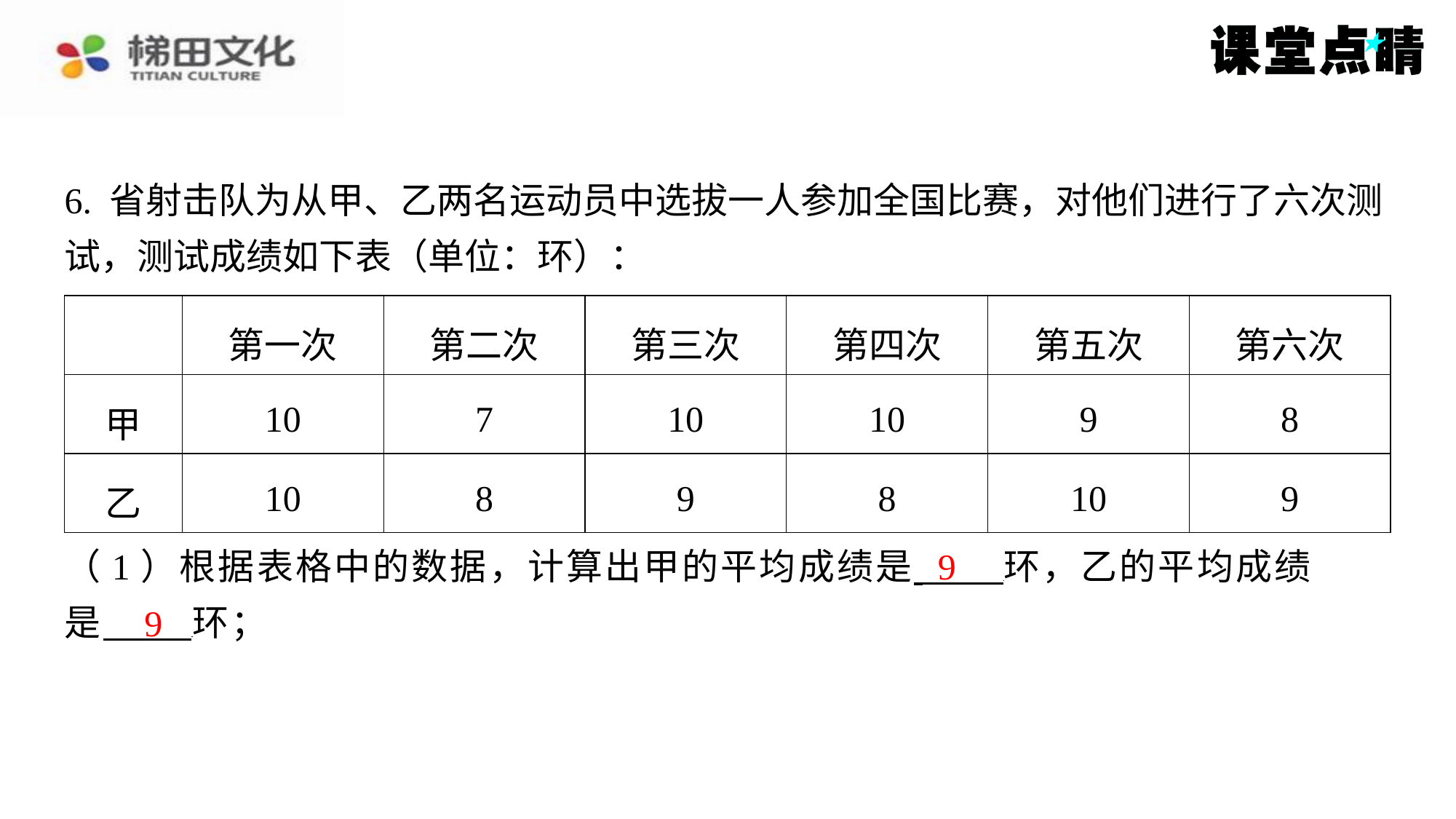

6. 省射击队为从甲、乙两名运动员中选拔一人参加全国比赛，对他们进行了六次测
试，测试成绩如下表（单位：环）：
|  | 第一次 | 第二次 | 第三次 | 第四次 | 第五次 | 第六次 |
| --- | --- | --- | --- | --- | --- | --- |
| 甲 | 10 | 7 | 10 | 10 | 9 | 8 |
| 乙 | 10 | 8 | 9 | 8 | 10 | 9 |
9
（1）根据表格中的数据，计算出甲的平均成绩是              环，乙的平均成绩
是              环；
9